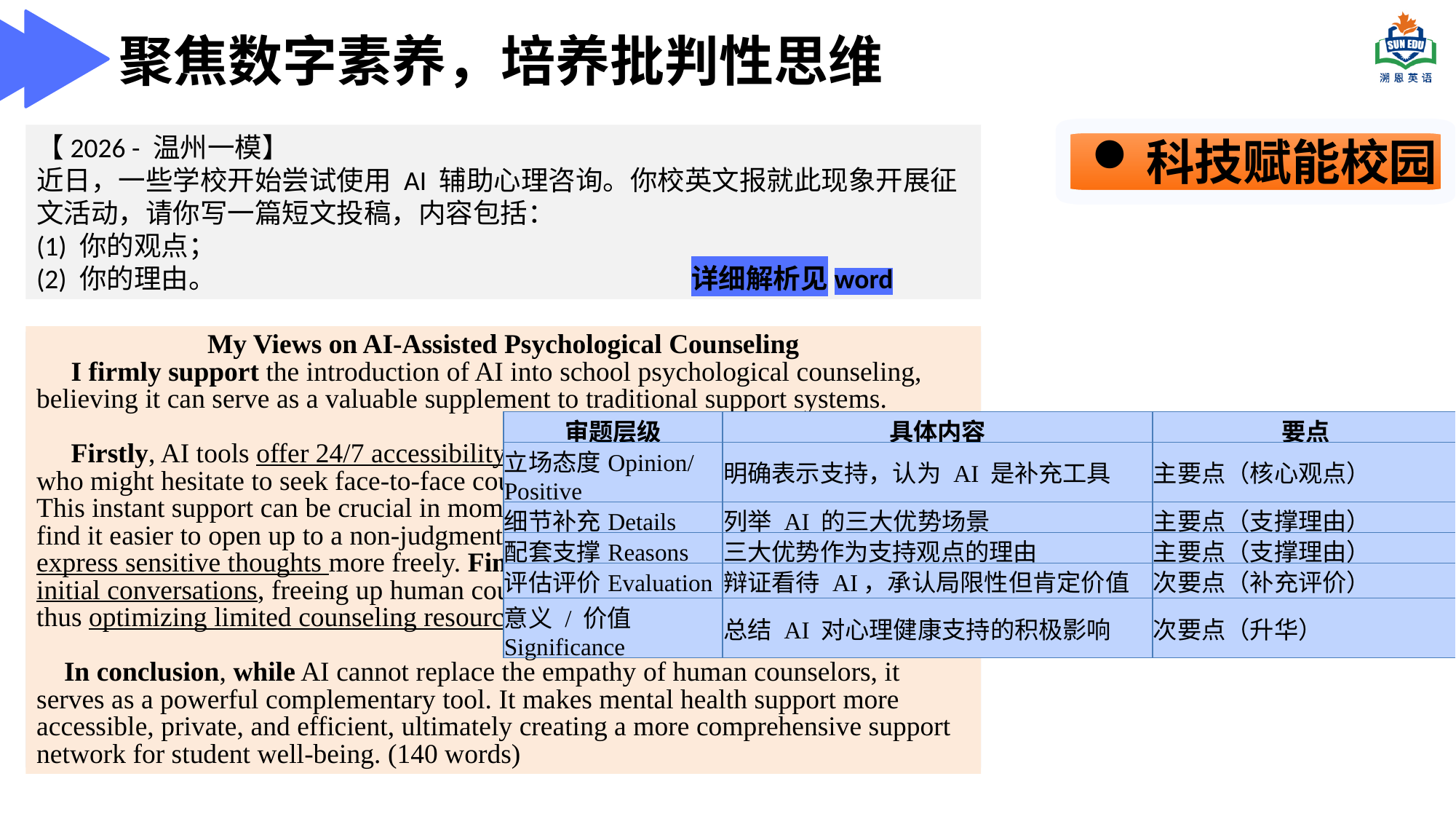

聚焦数字素养，培养批判性思维
科技赋能校园

【2026 - 温州一模】
近日，一些学校开始尝试使用 AI 辅助心理咨询。你校英文报就此现象开展征文活动，请你写一篇短文投稿，内容包括：
(1) 你的观点；
(2) 你的理由。					详细解析见word
My Views on AI-Assisted Psychological Counseling
     I firmly support the introduction of AI into school psychological counseling, believing it can serve as a valuable supplement to traditional support systems.

     Firstly, AI tools offer 24/7 accessibility, providing immediate help to students who might hesitate to seek face-to-face counseling or experience after-hours distress. This instant support can be crucial in moments of crisis. Secondly, some students find it easier to open up to a non-judgmental AI, which can encourage them to express sensitive thoughts more freely. Finally, AI can handle routine screenings and initial conversations, freeing up human counselors to focus on more complex cases, thus optimizing limited counseling resources.

    In conclusion, while AI cannot replace the empathy of human counselors, it serves as a powerful complementary tool. It makes mental health support more accessible, private, and efficient, ultimately creating a more comprehensive support network for student well-being. (140 words)
逻辑框架：辩证视角下的 “肯定 - 转折 - 升华”
肯定（Affirmation）： AI 辅助心理咨询的积极作用
1.高效便捷：AI 能提供 24 小时即时回应
2.隐私保护：降低学生求助的羞耻感，让更多人愿意开口
3.初步筛查：AI 可快速识别情绪问题，为后续人工干预提供参考
转折（Transition）：指出 AI 辅助的局限性（辩证视角，避免非黑即白）
情感共鸣缺失：AI 无法真正理解复杂的情绪和深层心理需求
专业判断不足：算法无法替代心理咨询师的专业经验
缺乏长期支持：AI 无法提供持续的陪伴与引导
升华 / 建议（Construction，作为理由的补充延伸）：提出理性看待的态度
AI 应作为辅助工具，而非替代人工咨询
建议学校采用“AI 初筛 + 人工跟进”的模式，兼顾效率与专业性。
交际意识：语气需理性客观、建设性强，避免极端批判或盲目吹捧：
表达观点时，使用让步结构缓和语气：
1.While AI brings convenience to psychological counseling, it cannot replace human therapists.
2.Although AI can offer quick responses, it lacks the empathy that real communication provides.
阐述理由时，保持中立的分析视角，多用客观表述：
1.On the one hand, AI makes psychological support more accessible to students.
2.On the other hand, it has obvious limitations in handling complex emotional problems.
| 审题层级 | 具体内容 | 要点 |
| --- | --- | --- |
| 立场态度Opinion/Positive | 明确表示支持，认为 AI 是补充工具 | 主要点（核心观点） |
| 细节补充Details | 列举 AI 的三大优势场景 | 主要点（支撑理由） |
| 配套支撑Reasons | 三大优势作为支持观点的理由 | 主要点（支撑理由） |
| 评估评价Evaluation | 辩证看待 AI，承认局限性但肯定价值 | 次要点（补充评价） |
| 意义 / 价值Significance | 总结 AI 对心理健康支持的积极影响 | 次要点（升华） |